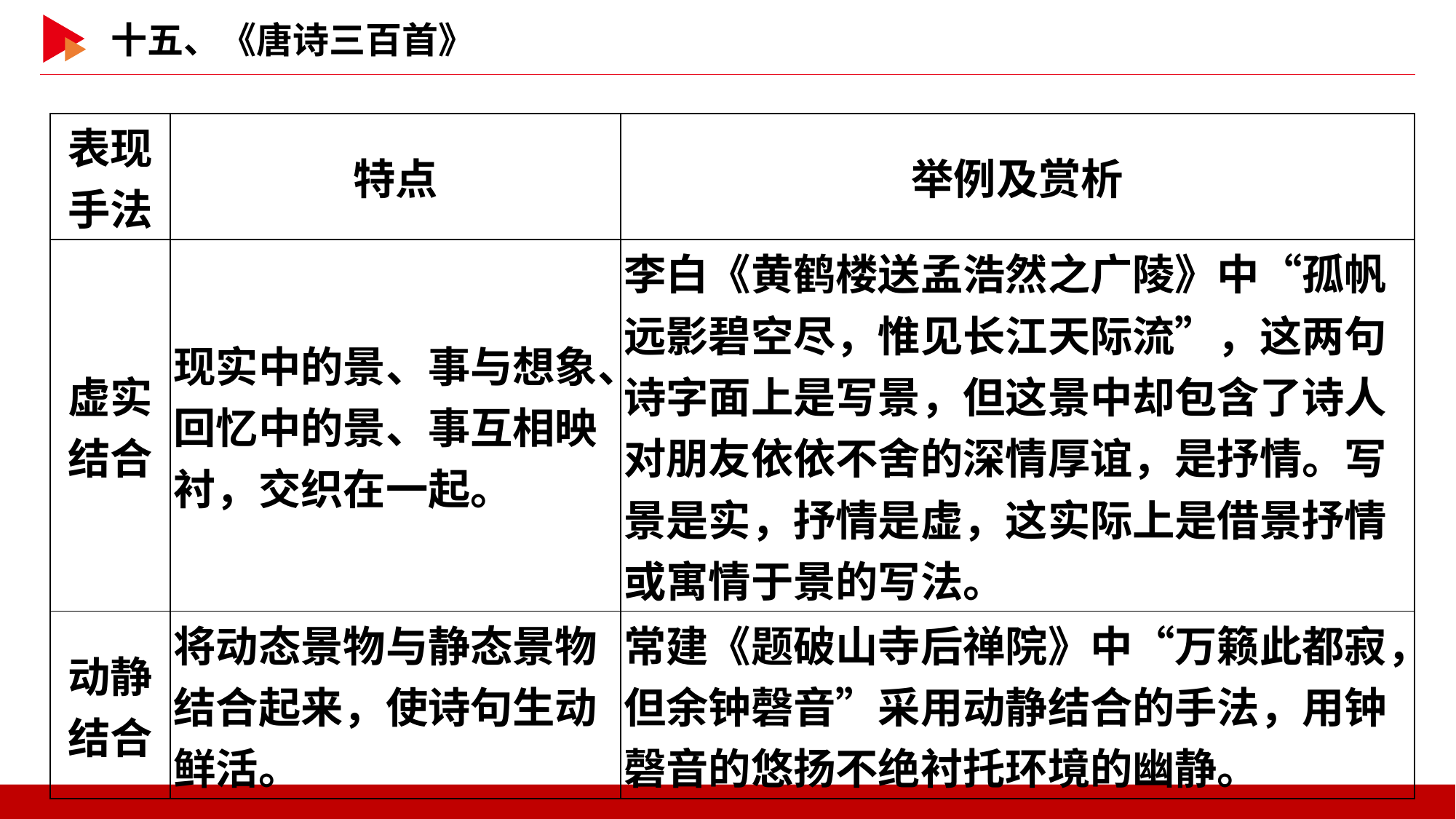

| 表现手法 | 特点 | 举例及赏析 |
| --- | --- | --- |
| 虚实 结合 | 现实中的景、事与想象、回忆中的景、事互相映衬，交织在一起。 | 李白《黄鹤楼送孟浩然之广陵》中“孤帆远影碧空尽，惟见长江天际流”，这两句诗字面上是写景，但这景中却包含了诗人对朋友依依不舍的深情厚谊，是抒情。写景是实，抒情是虚，这实际上是借景抒情或寓情于景的写法。 |
| 动静 结合 | 将动态景物与静态景物结合起来，使诗句生动鲜活。 | 常建《题破山寺后禅院》中“万籁此都寂，但余钟磬音”采用动静结合的手法，用钟磬音的悠扬不绝衬托环境的幽静。 |